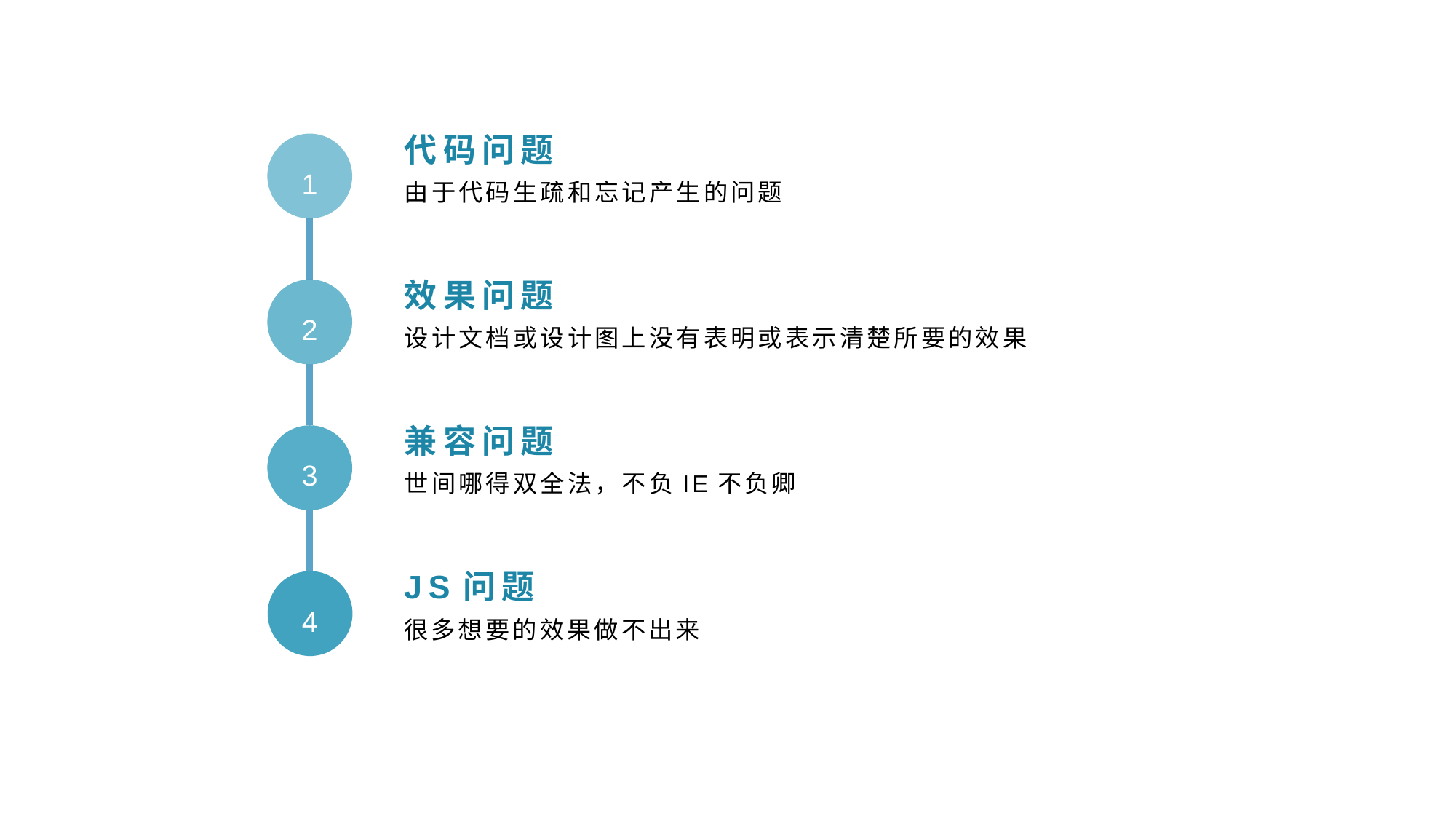

代码问题
1
由于代码生疏和忘记产生的问题
效果问题
2
设计文档或设计图上没有表明或表示清楚所要的效果
兼容问题
3
世间哪得双全法，不负IE不负卿
JS问题
4
很多想要的效果做不出来